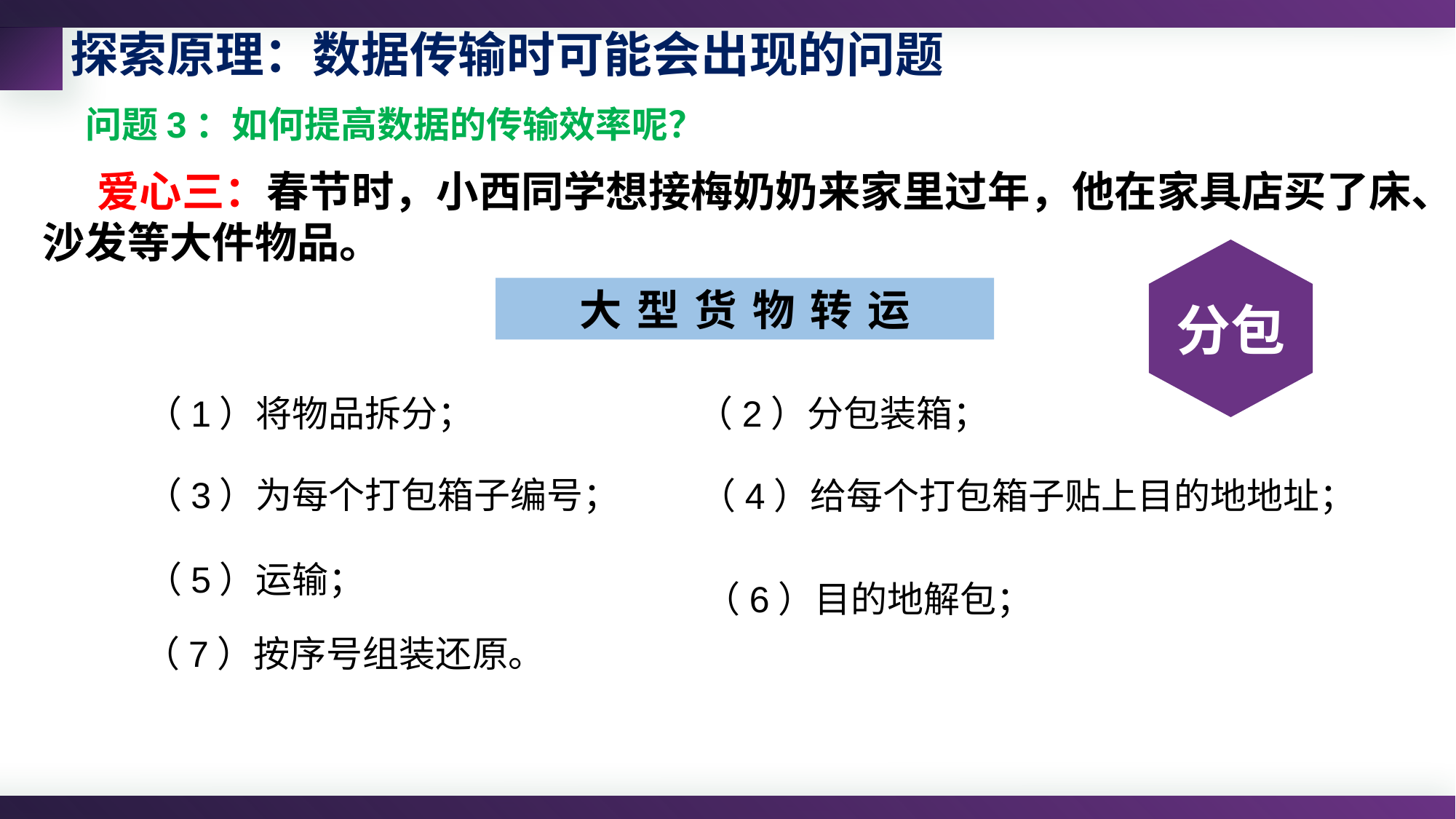

探索原理：数据传输时可能会出现的问题

问题3：如何提高数据的传输效率呢？
爱心三：春节时，小西同学想接梅奶奶来家里过年，他在家具店买了床、沙发等大件物品。
分包
大型货物转运
（1）将物品拆分；
（2）分包装箱；
（3）为每个打包箱子编号；
（4）给每个打包箱子贴上目的地地址；
（5）运输；
（6）目的地解包；
（7）按序号组装还原。